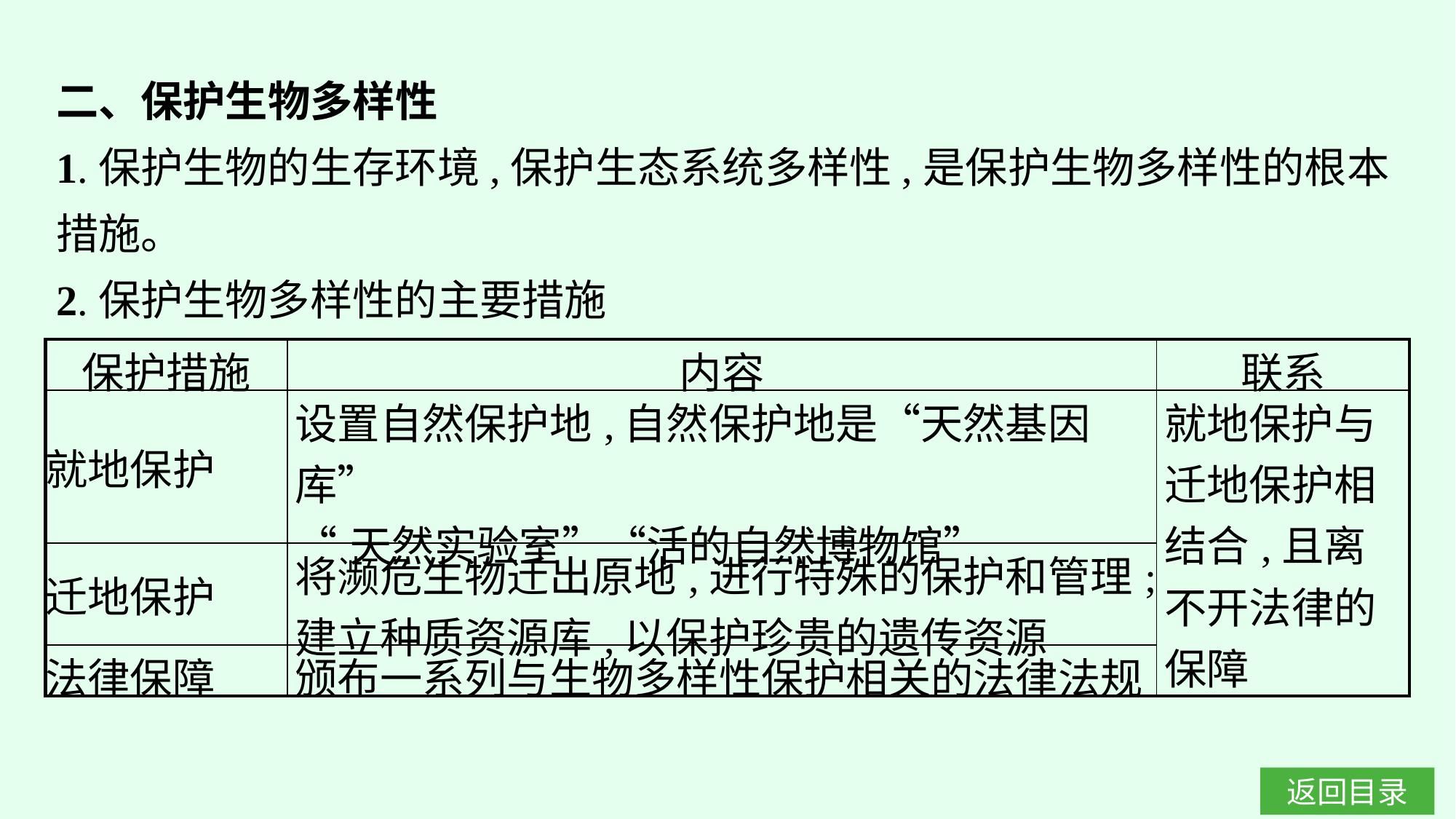

二、保护生物多样性
1.保护生物的生存环境,保护生态系统多样性,是保护生物多样性的根本措施。
2.保护生物多样性的主要措施
| 保护措施 | 内容 | 联系 |
| --- | --- | --- |
| 就地保护 | 设置自然保护地,自然保护地是“天然基因库” “天然实验室”“活的自然博物馆” | 就地保护与迁地保护相结合,且离不开法律的保障 |
| 迁地保护 | 将濒危生物迁出原地,进行特殊的保护和管理;建立种质资源库,以保护珍贵的遗传资源 |  |
| 法律保障 | 颁布一系列与生物多样性保护相关的法律法规 |  |